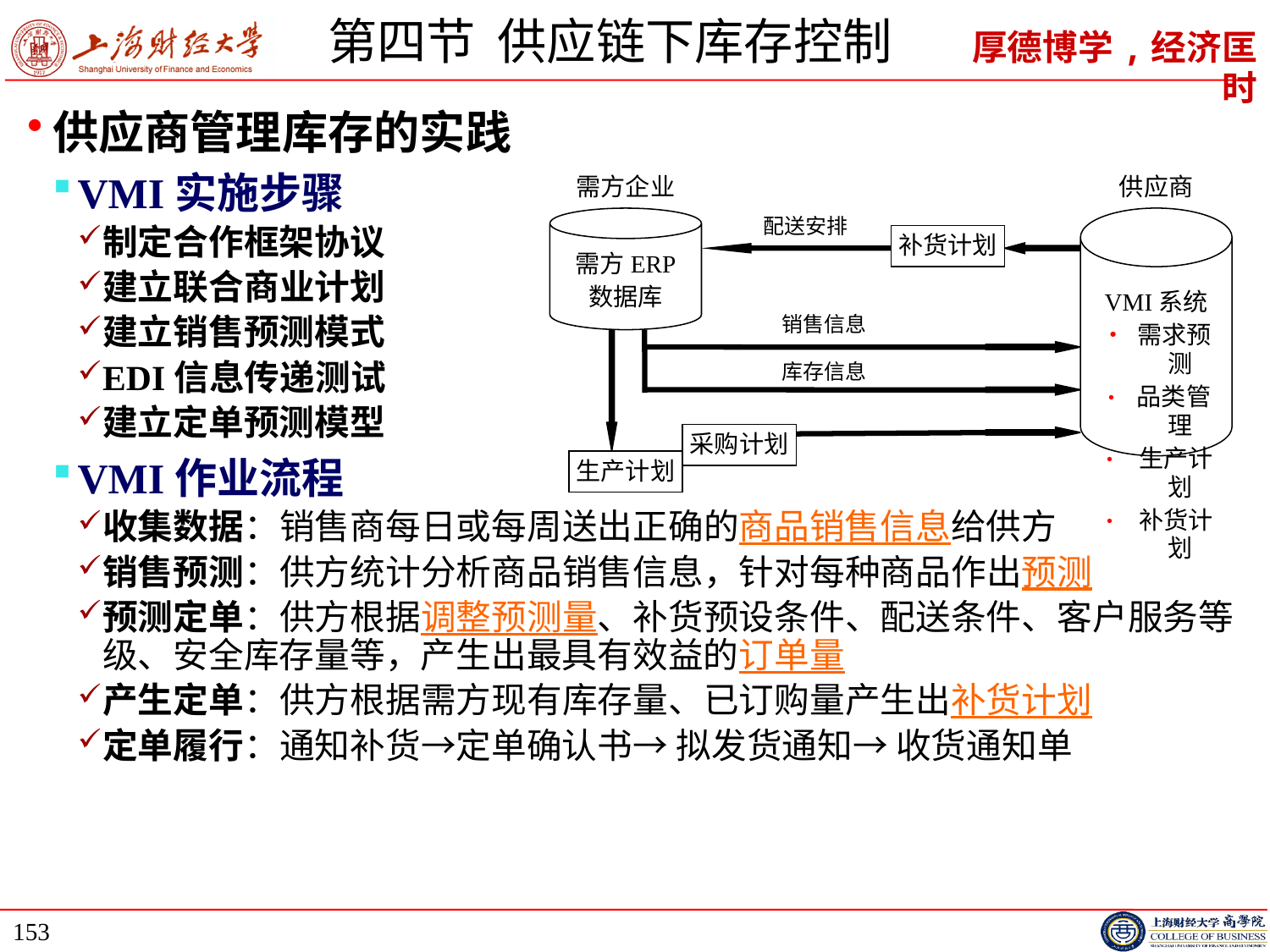

# 第四节  供应链下库存控制
供应商管理库存的实践
VMI实施步骤
制定合作框架协议
建立联合商业计划
建立销售预测模式
EDI信息传递测试
建立定单预测模型
VMI作业流程
收集数据：销售商每日或每周送出正确的商品销售信息给供方
销售预测：供方统计分析商品销售信息，针对每种商品作出预测
预测定单：供方根据调整预测量、补货预设条件、配送条件、客户服务等级、安全库存量等，产生出最具有效益的订单量
产生定单：供方根据需方现有库存量、已订购量产生出补货计划
定单履行：通知补货→定单确认书→ 拟发货通知→ 收货通知单

需方企业
供应商
配送安排
需方ERP
数据库
VMI系统
• 需求预测
•  品类管理
•   生产计划
•   补货计划
补货计划

销售信息

库存信息

采购计划

生产计划
153